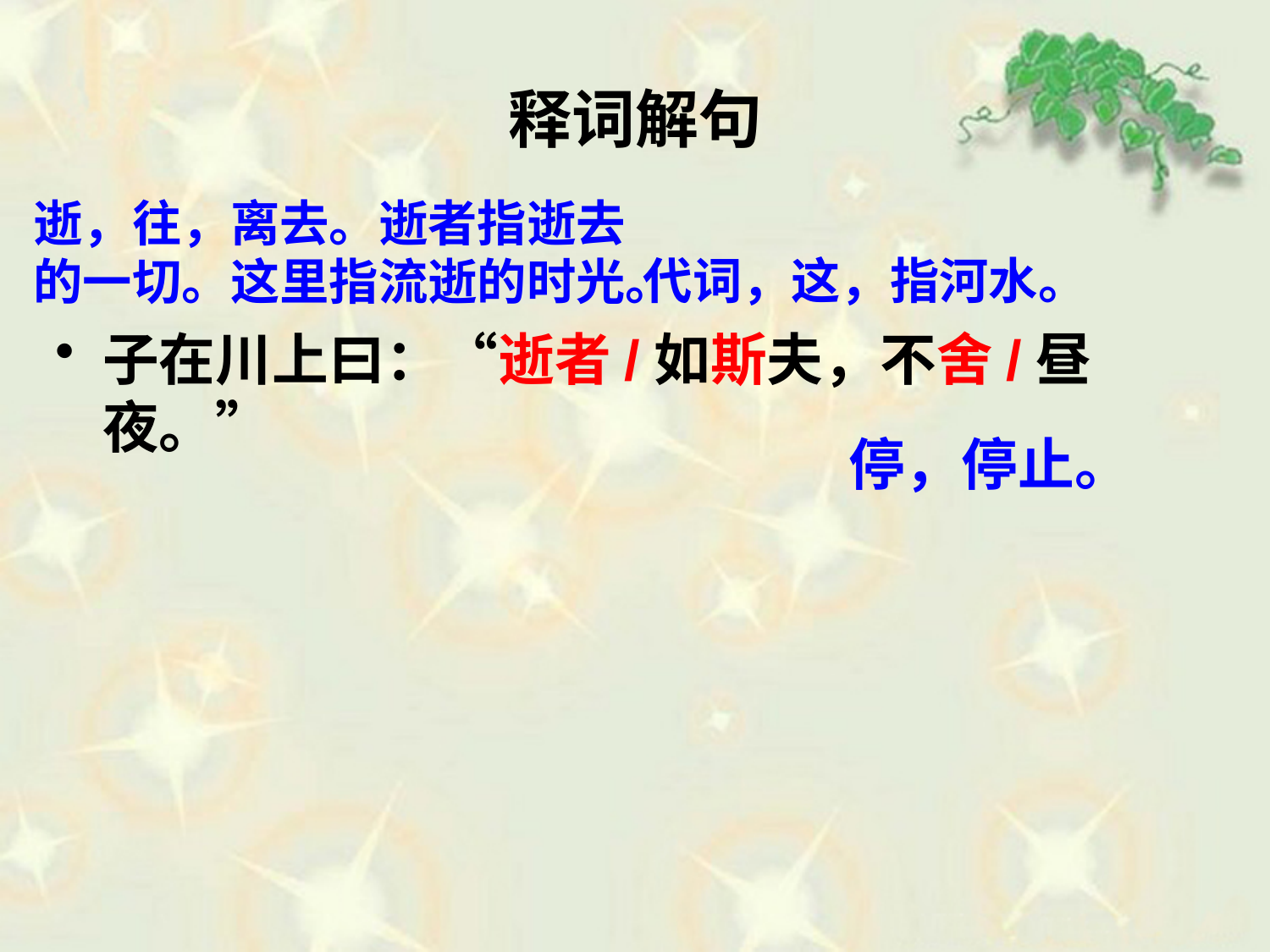

# 释词解句
逝，往，离去。逝者指逝去的一切。这里指流逝的时光。
代词，这，指河水。
子在川上曰：“逝者/如斯夫，不舍/昼夜。”

停，停止。